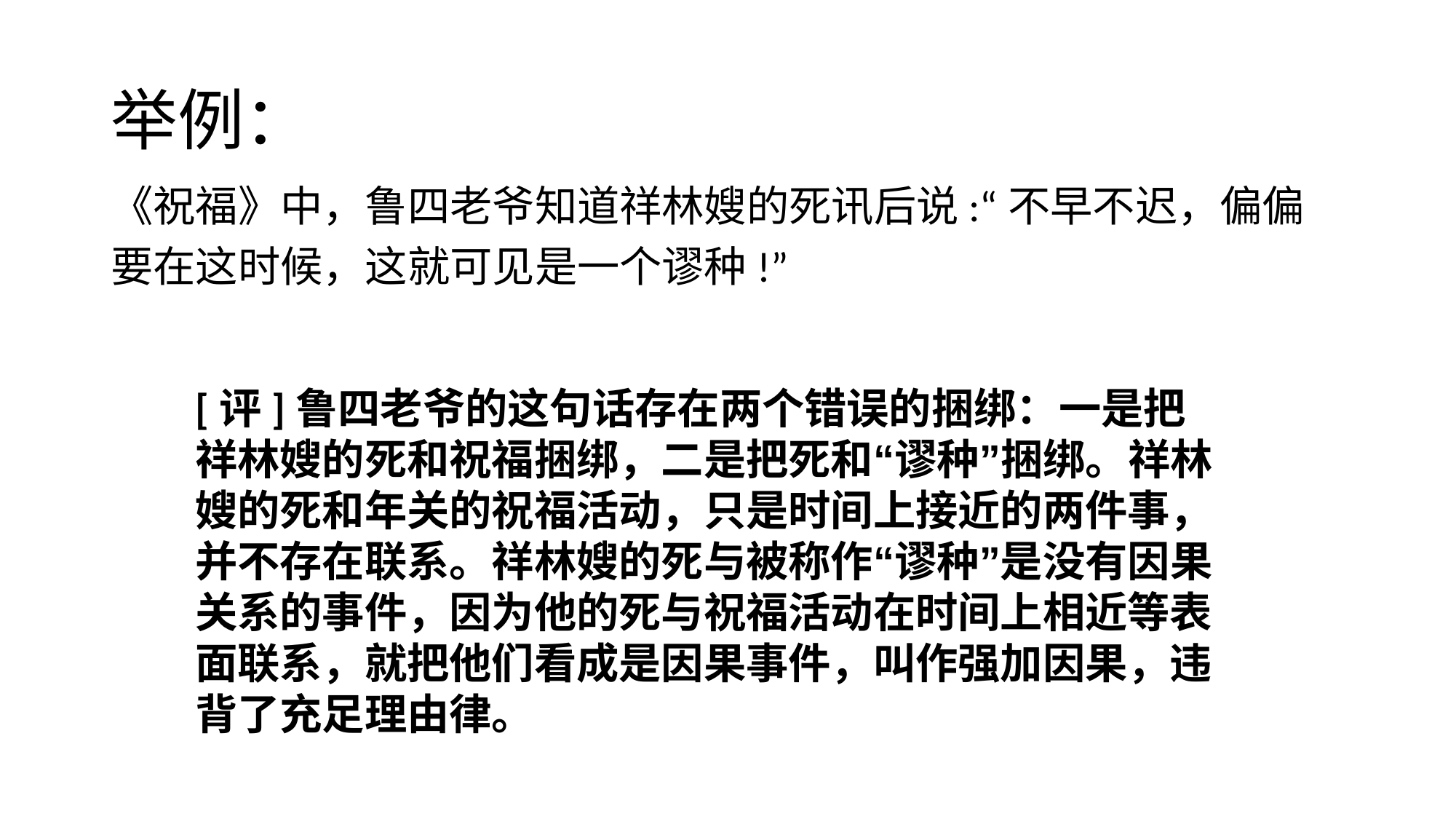

# 举例：
《祝福》中，鲁四老爷知道祥林嫂的死讯后说:“不早不迟，偏偏
要在这时候，这就可见是一个谬种!”
[评]鲁四老爷的这句话存在两个错误的捆绑：一是把祥林嫂的死和祝福捆绑，二是把死和“谬种”捆绑。祥林嫂的死和年关的祝福活动，只是时间上接近的两件事，并不存在联系。祥林嫂的死与被称作“谬种”是没有因果关系的事件，因为他的死与祝福活动在时间上相近等表面联系，就把他们看成是因果事件，叫作强加因果，违背了充足理由律。